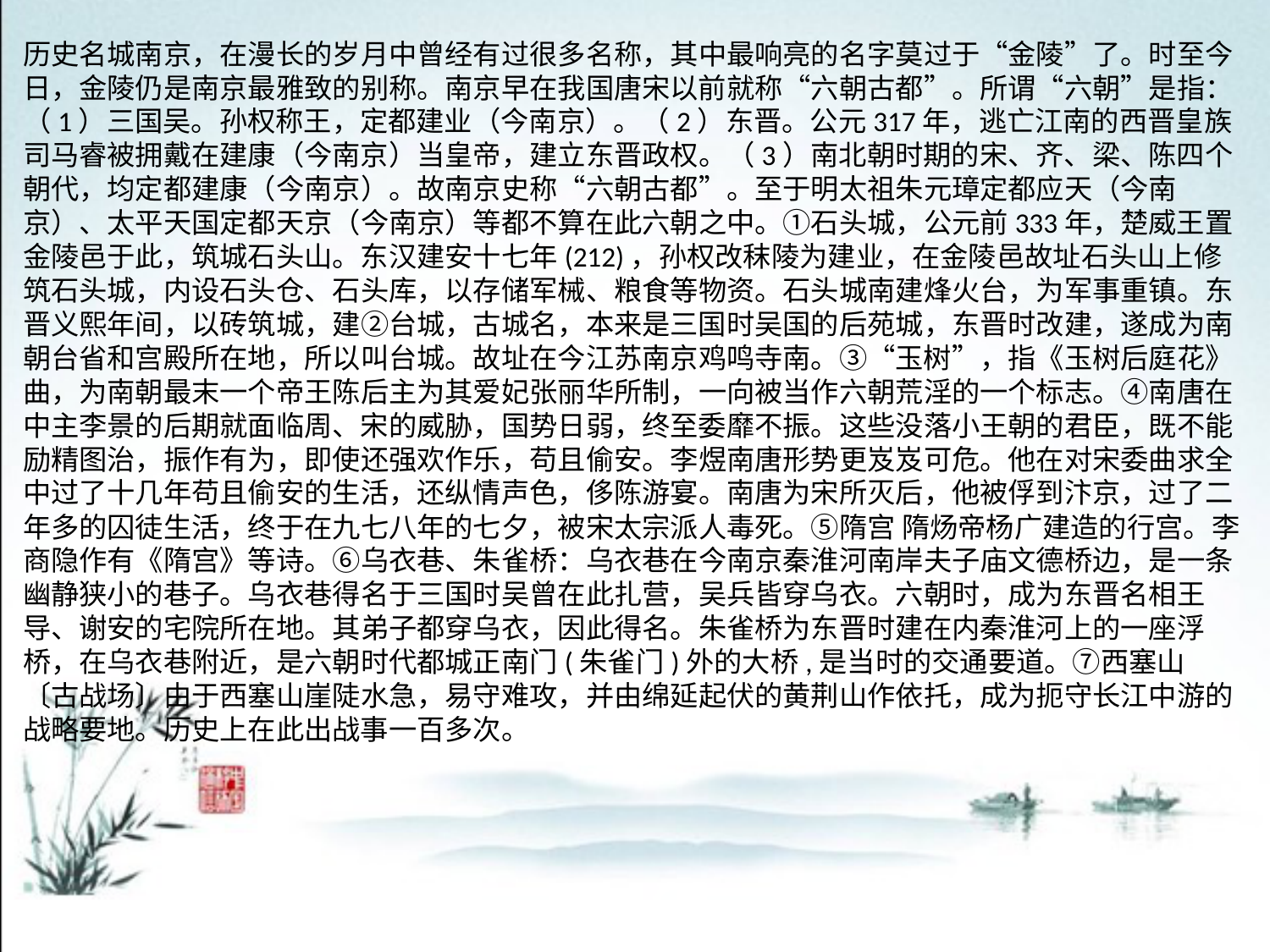

历史名城南京，在漫长的岁月中曾经有过很多名称，其中最响亮的名字莫过于“金陵”了。时至今日，金陵仍是南京最雅致的别称。南京早在我国唐宋以前就称“六朝古都”。所谓“六朝”是指：（1）三国吴。孙权称王，定都建业（今南京）。（2）东晋。公元317年，逃亡江南的西晋皇族司马睿被拥戴在建康（今南京）当皇帝，建立东晋政权。（3）南北朝时期的宋、齐、梁、陈四个朝代，均定都建康（今南京）。故南京史称“六朝古都”。至于明太祖朱元璋定都应天（今南京）、太平天国定都天京（今南京）等都不算在此六朝之中。①石头城，公元前333年，楚威王置金陵邑于此，筑城石头山。东汉建安十七年(212)，孙权改秣陵为建业，在金陵邑故址石头山上修筑石头城，内设石头仓、石头库，以存储军械、粮食等物资。石头城南建烽火台，为军事重镇。东晋义熙年间，以砖筑城，建②台城，古城名，本来是三国时吴国的后苑城，东晋时改建，遂成为南朝台省和宫殿所在地，所以叫台城。故址在今江苏南京鸡鸣寺南。③“玉树”，指《玉树后庭花》曲，为南朝最末一个帝王陈后主为其爱妃张丽华所制，一向被当作六朝荒淫的一个标志。④南唐在中主李景的后期就面临周、宋的威胁，国势日弱，终至委靡不振。这些没落小王朝的君臣，既不能励精图治，振作有为，即使还强欢作乐，苟且偷安。李煜南唐形势更岌岌可危。他在对宋委曲求全中过了十几年苟且偷安的生活，还纵情声色，侈陈游宴。南唐为宋所灭后，他被俘到汴京，过了二年多的囚徒生活，终于在九七八年的七夕，被宋太宗派人毒死。⑤隋宫 隋炀帝杨广建造的行宫。李商隐作有《隋宫》等诗。⑥乌衣巷、朱雀桥：乌衣巷在今南京秦淮河南岸夫子庙文德桥边，是一条幽静狭小的巷子。乌衣巷得名于三国时吴曾在此扎营，吴兵皆穿乌衣。六朝时，成为东晋名相王导、谢安的宅院所在地。其弟子都穿乌衣，因此得名。朱雀桥为东晋时建在内秦淮河上的一座浮桥，在乌衣巷附近，是六朝时代都城正南门(朱雀门)外的大桥,是当时的交通要道。⑦西塞山 〔古战场〕由于西塞山崖陡水急，易守难攻，并由绵延起伏的黄荆山作依托，成为扼守长江中游的战略要地。历史上在此出战事一百多次。